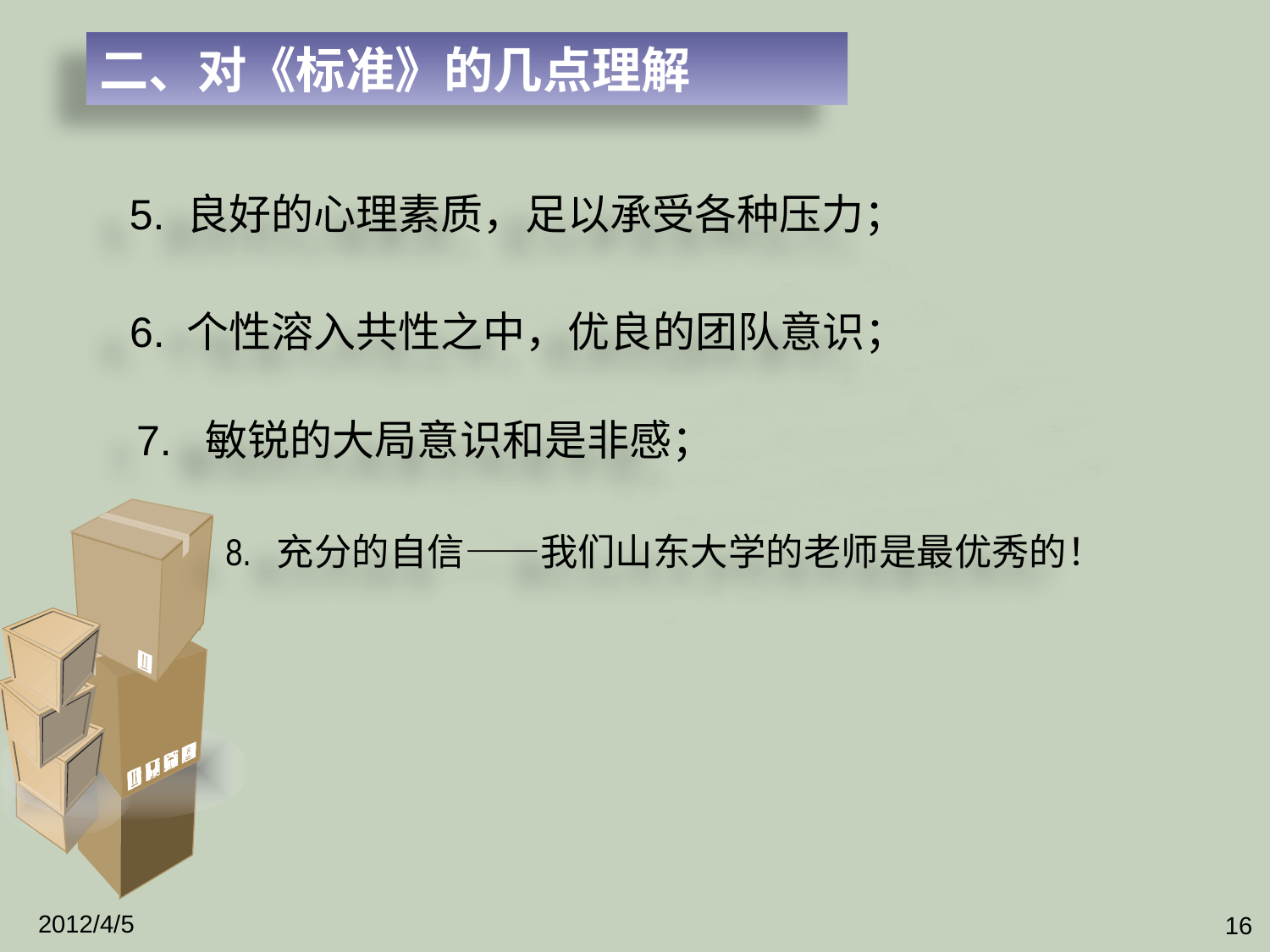

二、对《标准》的几点理解
5. 良好的心理素质，足以承受各种压力；
6. 个性溶入共性之中，优良的团队意识；

7.  敏锐的大局意识和是非感；

# 8.  充分的自信——我们山东大学的老师是最优秀的！
2012/4/5
16